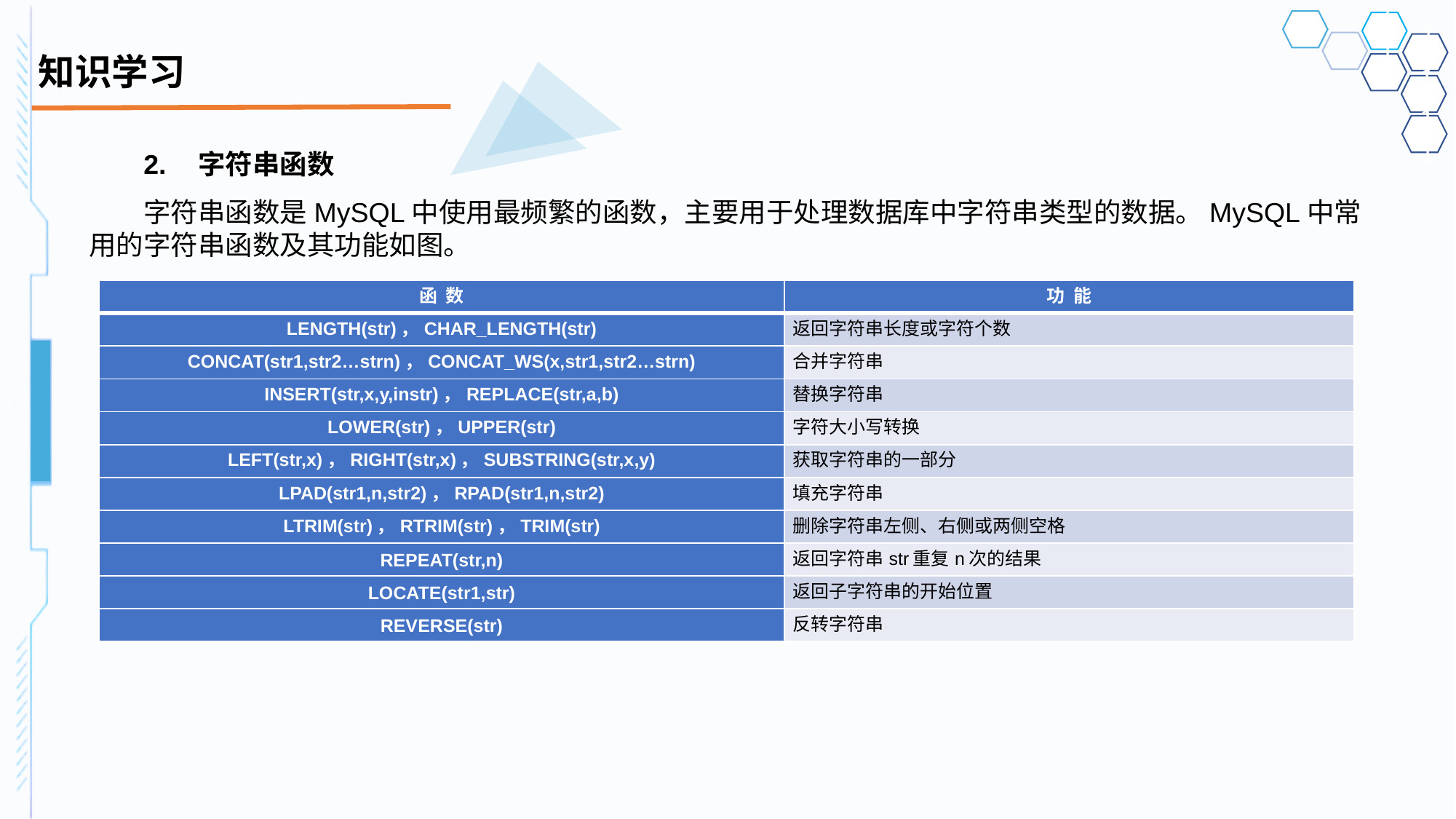

# 知识学习

2.	字符串函数
字符串函数是MySQL中使用最频繁的函数，主要用于处理数据库中字符串类型的数据。MySQL中常用的字符串函数及其功能如图。
| 函 数 | 功 能 |
| --- | --- |
| LENGTH(str)，CHAR\_LENGTH(str) | 返回字符串长度或字符个数 |
| CONCAT(str1,str2…strn)，CONCAT\_WS(x,str1,str2…strn) | 合并字符串 |
| INSERT(str,x,y,instr)，REPLACE(str,a,b) | 替换字符串 |
| LOWER(str)，UPPER(str) | 字符大小写转换 |
| LEFT(str,x)，RIGHT(str,x)，SUBSTRING(str,x,y) | 获取字符串的一部分 |
| LPAD(str1,n,str2)，RPAD(str1,n,str2) | 填充字符串 |
| LTRIM(str)，RTRIM(str)，TRIM(str) | 删除字符串左侧、右侧或两侧空格 |
| REPEAT(str,n) | 返回字符串str重复n次的结果 |
| LOCATE(str1,str) | 返回子字符串的开始位置 |
| REVERSE(str) | 反转字符串 |